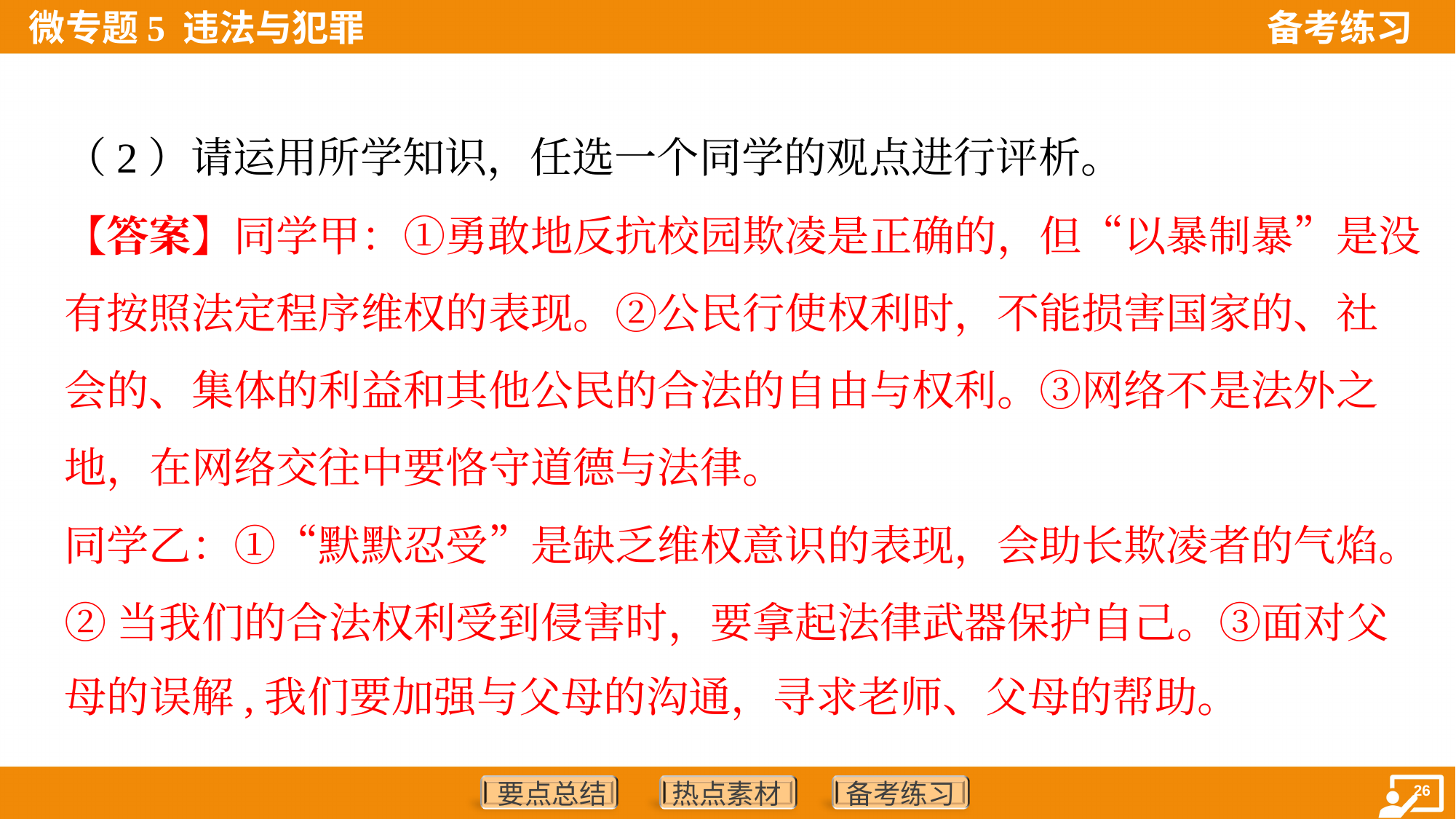

（2）请运用所学知识，任选一个同学的观点进行评析。
【答案】同学甲：①勇敢地反抗校园欺凌是正确的，但“以暴制暴”是没
有按照法定程序维权的表现。②公民行使权利时，不能损害国家的、社
会的、集体的利益和其他公民的合法的自由与权利。③网络不是法外之
地，在网络交往中要恪守道德与法律。
同学乙：①“默默忍受”是缺乏维权意识的表现，会助长欺凌者的气焰。
②当我们的合法权利受到侵害时，要拿起法律武器保护自己。③面对父
母的误解,我们要加强与父母的沟通，寻求老师、父母的帮助。